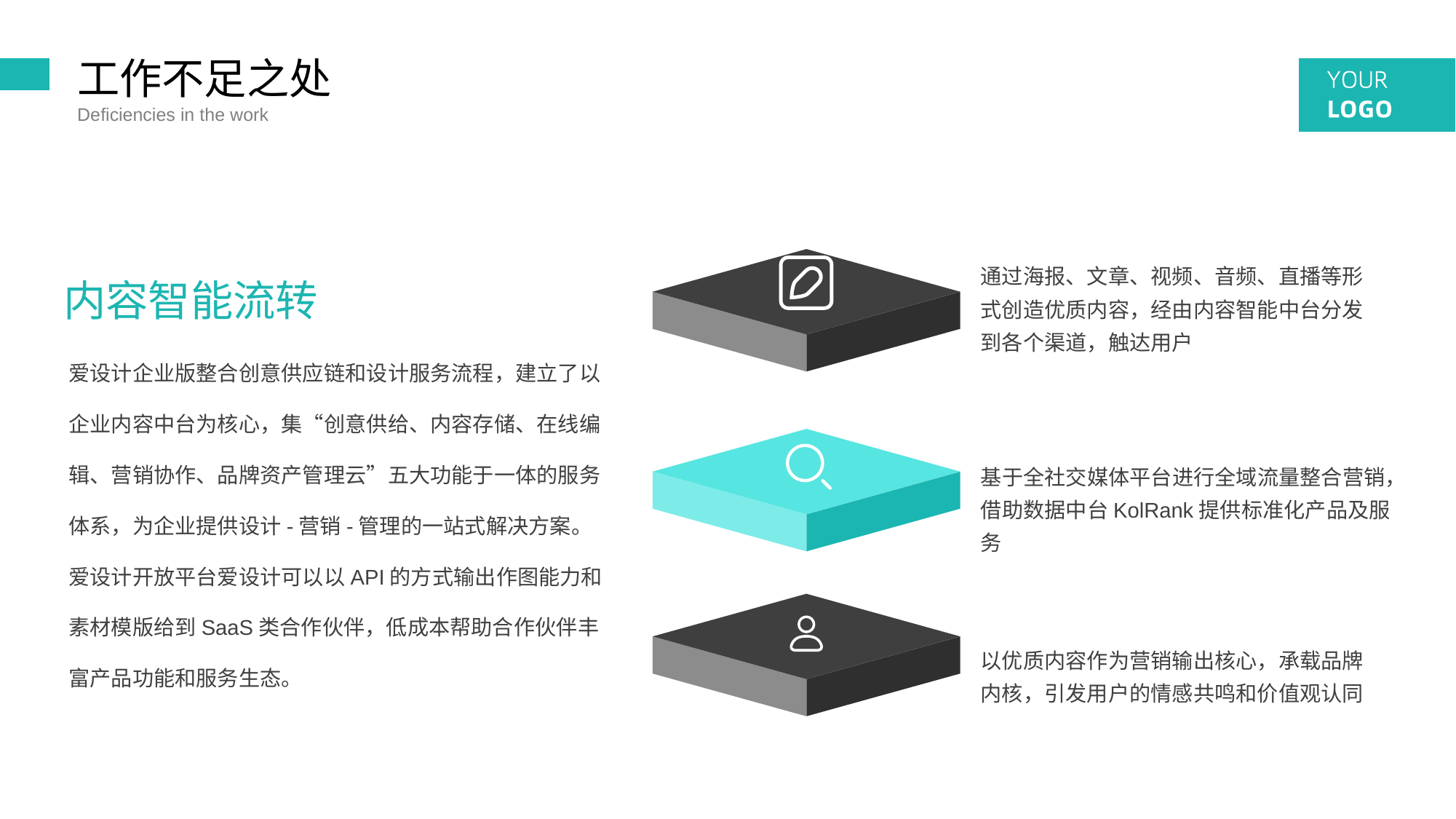

工作不足之处

Deficiencies in the work

通过海报、文章、视频、音频、直播等形式创造优质内容，经由内容智能中台分发到各个渠道，触达用户
内容智能流转

爱设计企业版整合创意供应链和设计服务流程，建立了以企业内容中台为核心，集“创意供给、内容存储、在线编辑、营销协作、品牌资产管理云”五大功能于一体的服务体系，为企业提供设计-营销-管理的一站式解决方案。
爱设计开放平台爱设计可以以API的方式输出作图能力和素材模版给到SaaS类合作伙伴，低成本帮助合作伙伴丰富产品功能和服务生态。

基于全社交媒体平台进行全域流量整合营销，借助数据中台KolRank提供标准化产品及服务

以优质内容作为营销输出核心，承载品牌内核，引发用户的情感共鸣和价值观认同